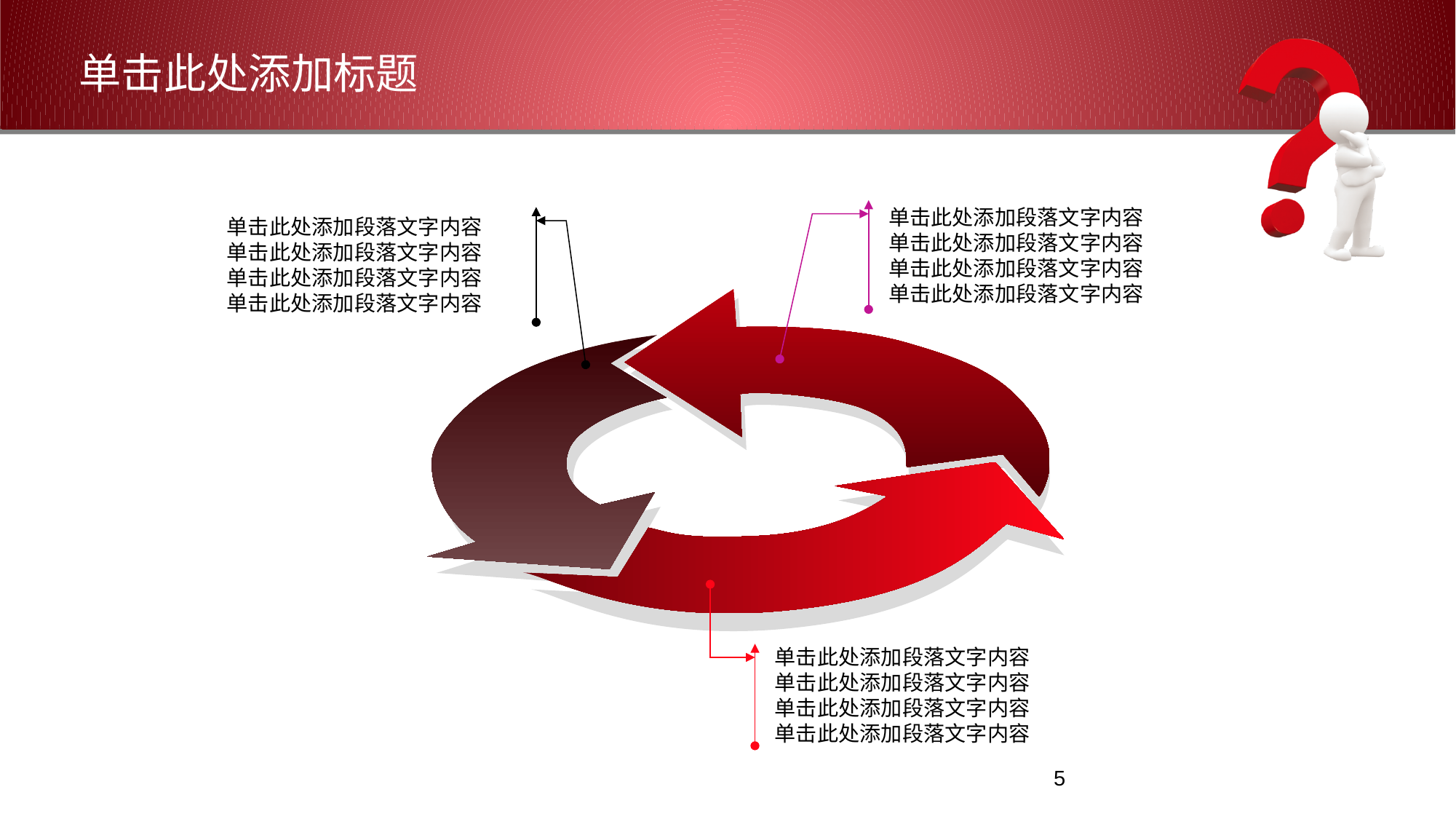

# 单击此处添加标题
单击此处添加段落文字内容
单击此处添加段落文字内容
单击此处添加段落文字内容
单击此处添加段落文字内容
单击此处添加段落文字内容
单击此处添加段落文字内容
单击此处添加段落文字内容
单击此处添加段落文字内容

单击此处添加段落文字内容
单击此处添加段落文字内容
单击此处添加段落文字内容
单击此处添加段落文字内容
5